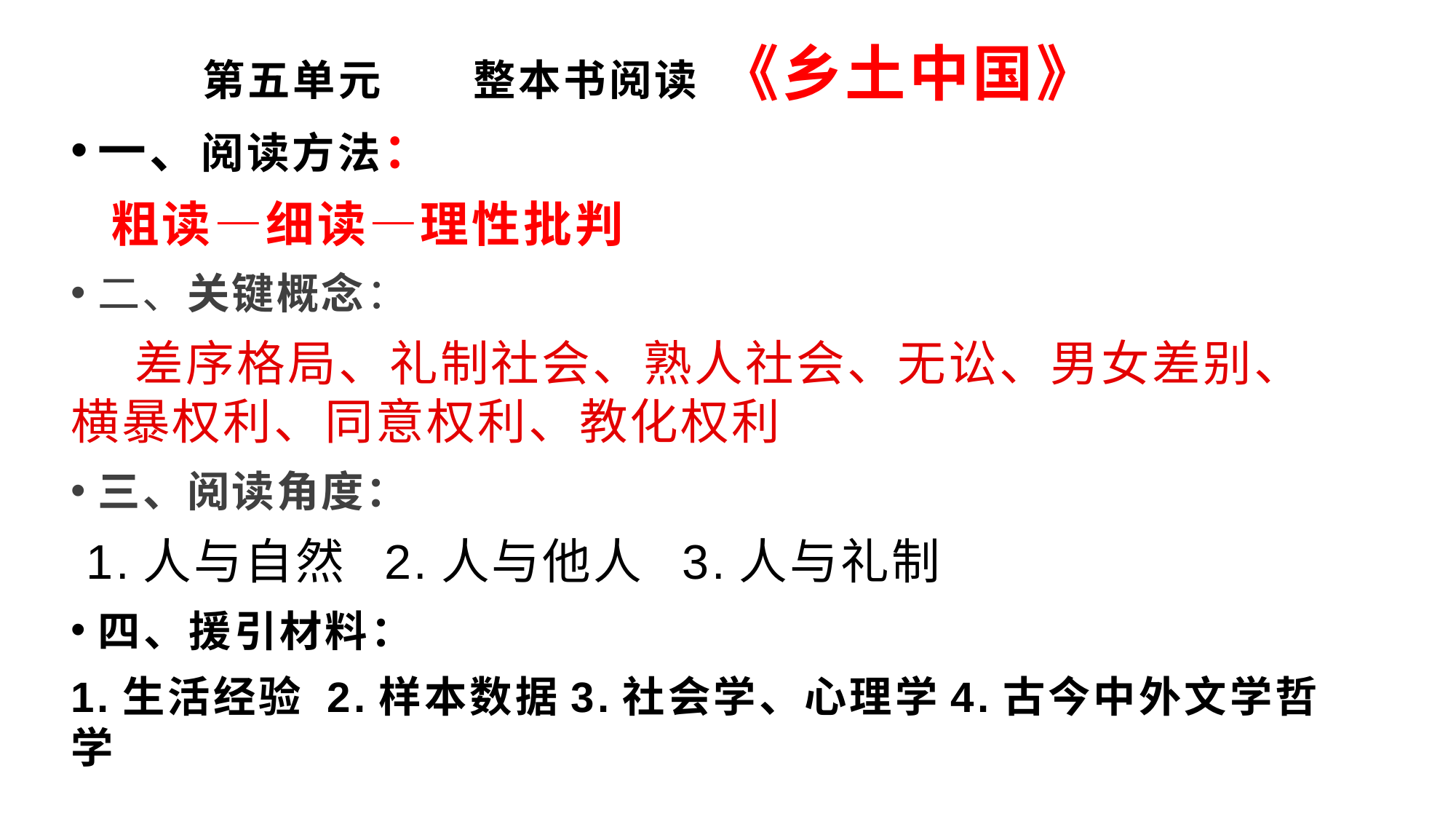

# 第五单元       整本书阅读 《乡土中国》
一、阅读方法：
  粗读—细读—理性批判
二、关键概念：
    差序格局、礼制社会、熟人社会、无讼、男女差别、横暴权利、同意权利、教化权利
三、阅读角度：
 1.人与自然  2.人与他人  3.人与礼制
四、援引材料：
1.生活经验 2.样本数据3.社会学、心理学4.古今中外文学哲学